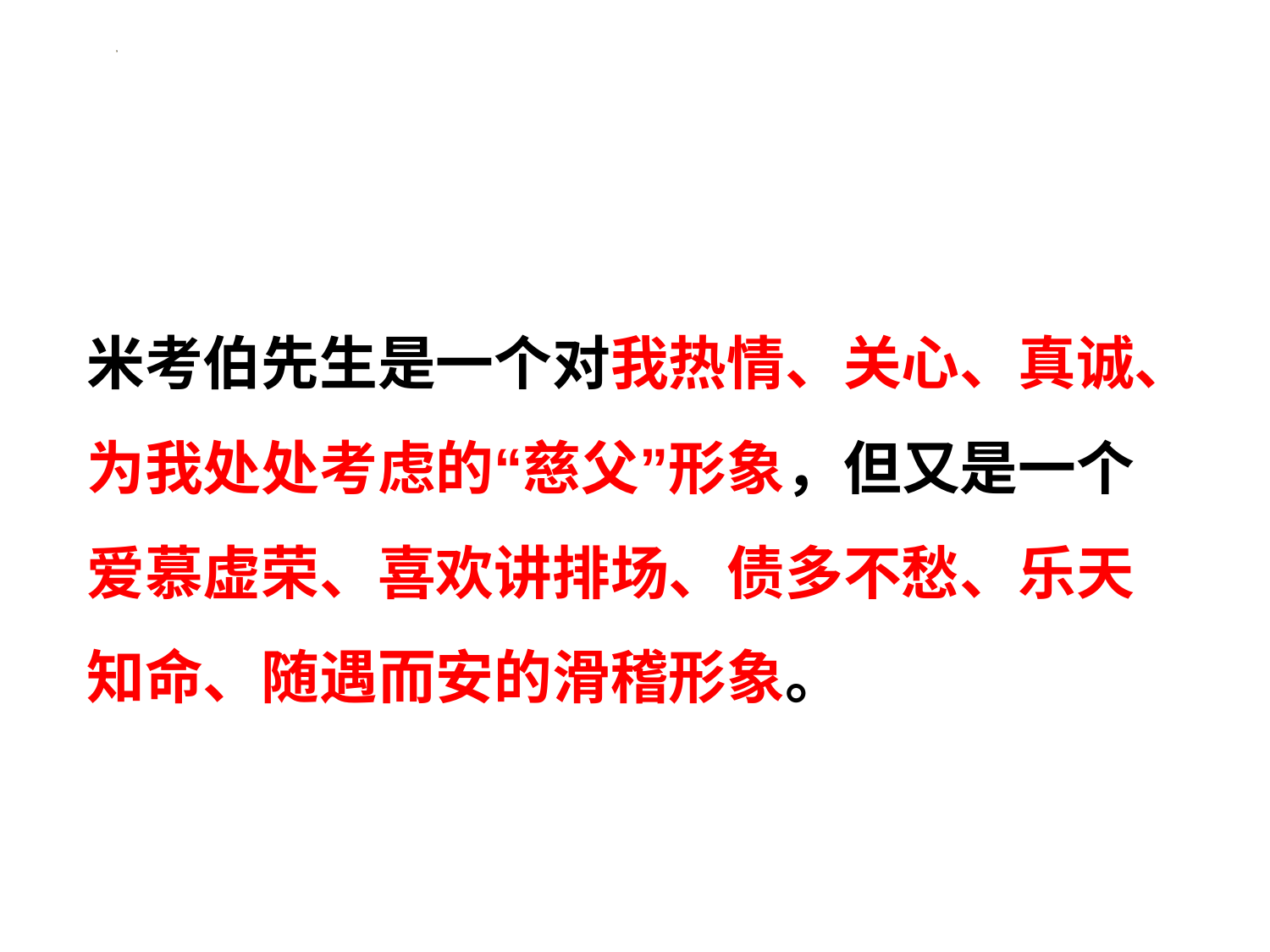

米考伯先生是一个对我热情、关心、真诚、为我处处考虑的“慈父”形象，但又是一个爱慕虚荣、喜欢讲排场、债多不愁、乐天知命、随遇而安的滑稽形象。